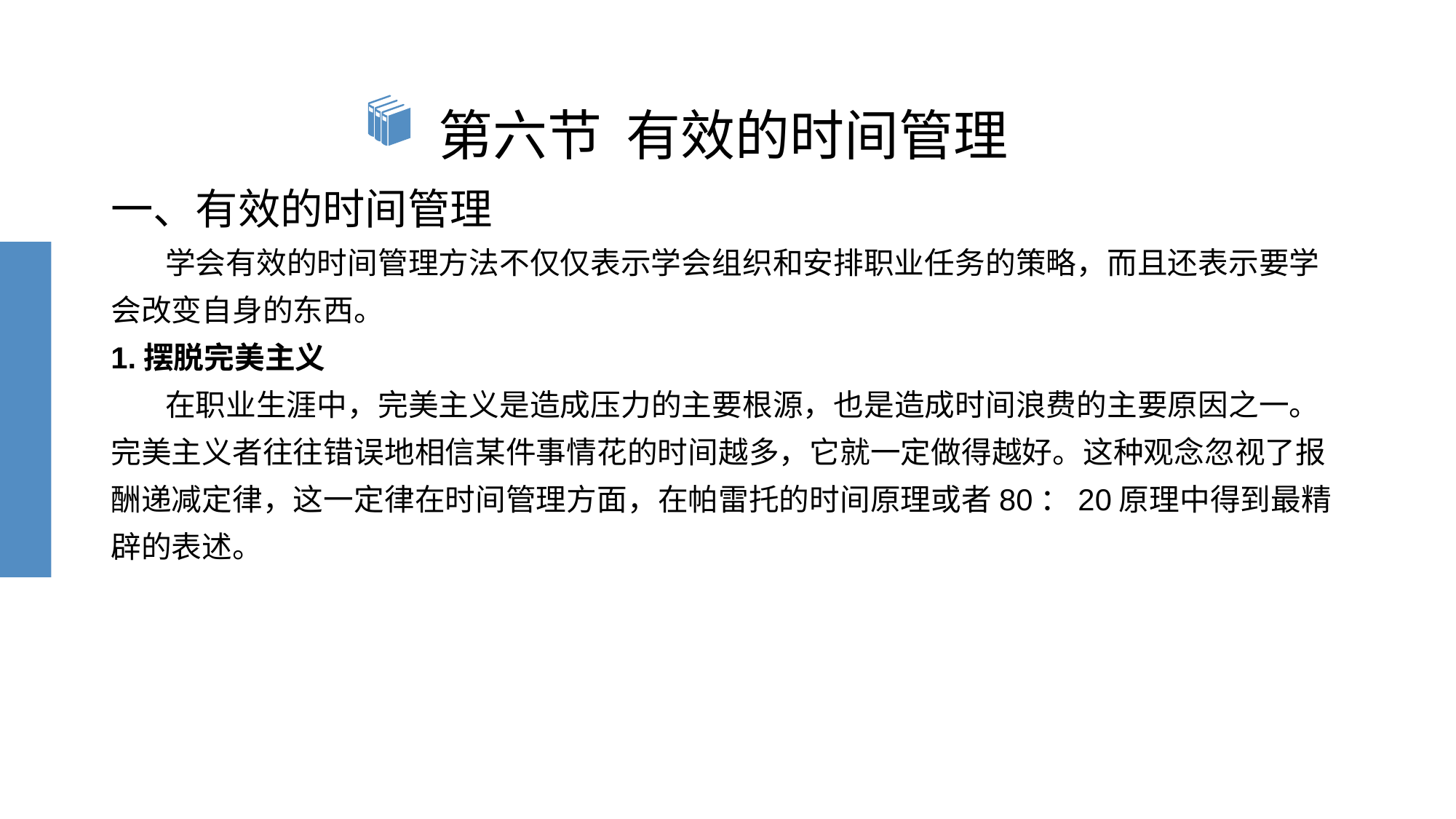

# 第六节  有效的时间管理
一、有效的时间管理
       学会有效的时间管理方法不仅仅表示学会组织和安排职业任务的策略，而且还表示要学会改变自身的东西。
1.摆脱完美主义
       在职业生涯中，完美主义是造成压力的主要根源，也是造成时间浪费的主要原因之一。完美主义者往往错误地相信某件事情花的时间越多，它就一定做得越好。这种观念忽视了报酬递减定律，这一定律在时间管理方面，在帕雷托的时间原理或者80：20原理中得到最精辟的表述。